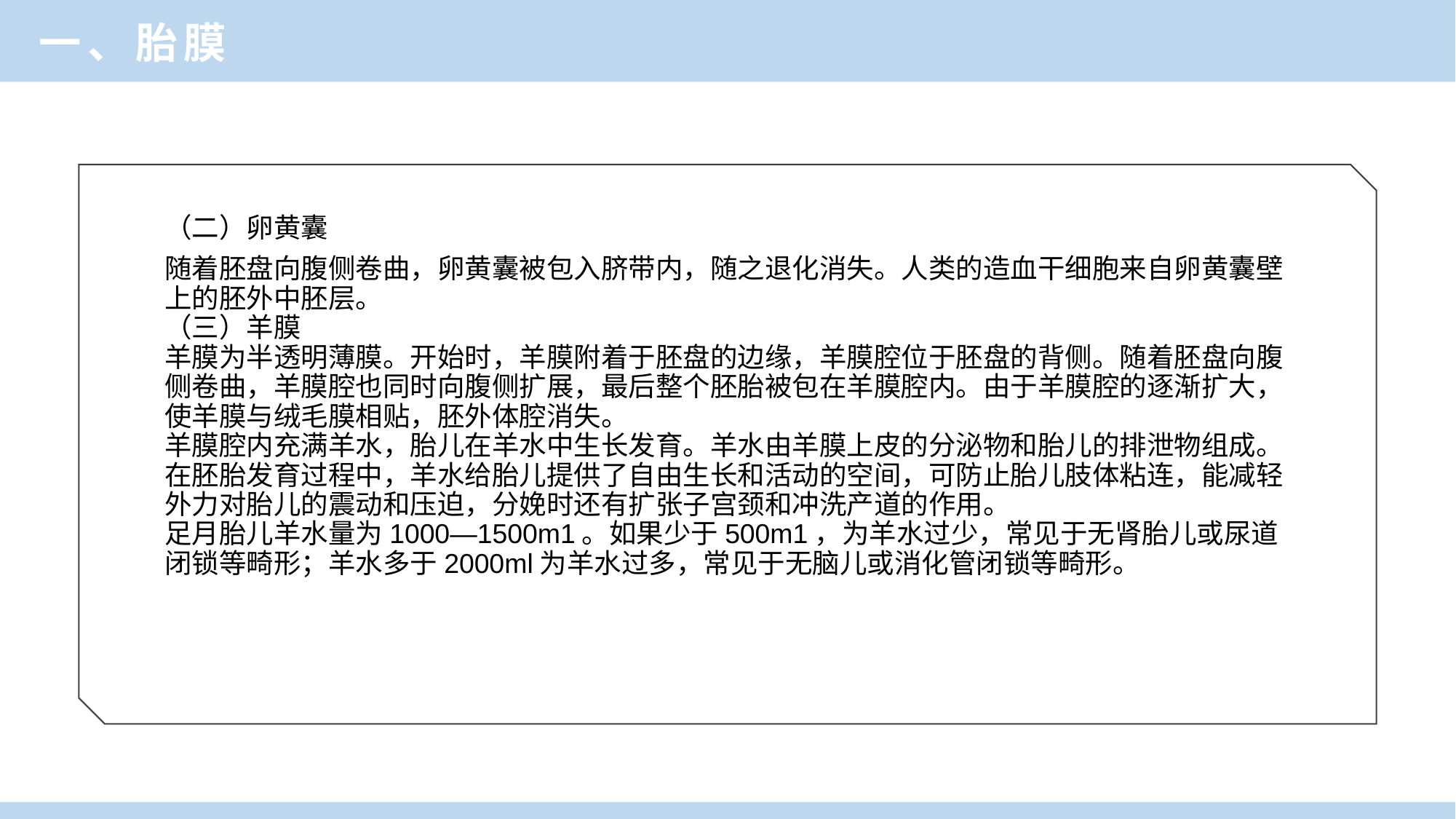

一、胎膜

随着胚盘向腹侧卷曲，卵黄囊被包入脐带内，随之退化消失。人类的造血干细胞来自卵黄囊壁上的胚外中胚层。
（三）羊膜
羊膜为半透明薄膜。开始时，羊膜附着于胚盘的边缘，羊膜腔位于胚盘的背侧。随着胚盘向腹侧卷曲，羊膜腔也同时向腹侧扩展，最后整个胚胎被包在羊膜腔内。由于羊膜腔的逐渐扩大，使羊膜与绒毛膜相贴，胚外体腔消失。
羊膜腔内充满羊水，胎儿在羊水中生长发育。羊水由羊膜上皮的分泌物和胎儿的排泄物组成。在胚胎发育过程中，羊水给胎儿提供了自由生长和活动的空间，可防止胎儿肢体粘连，能减轻外力对胎儿的震动和压迫，分娩时还有扩张子宫颈和冲洗产道的作用。
足月胎儿羊水量为1000—1500m1。如果少于500m1，为羊水过少，常见于无肾胎儿或尿道闭锁等畸形；羊水多于2000ml为羊水过多，常见于无脑儿或消化管闭锁等畸形。
（二）卵黄囊